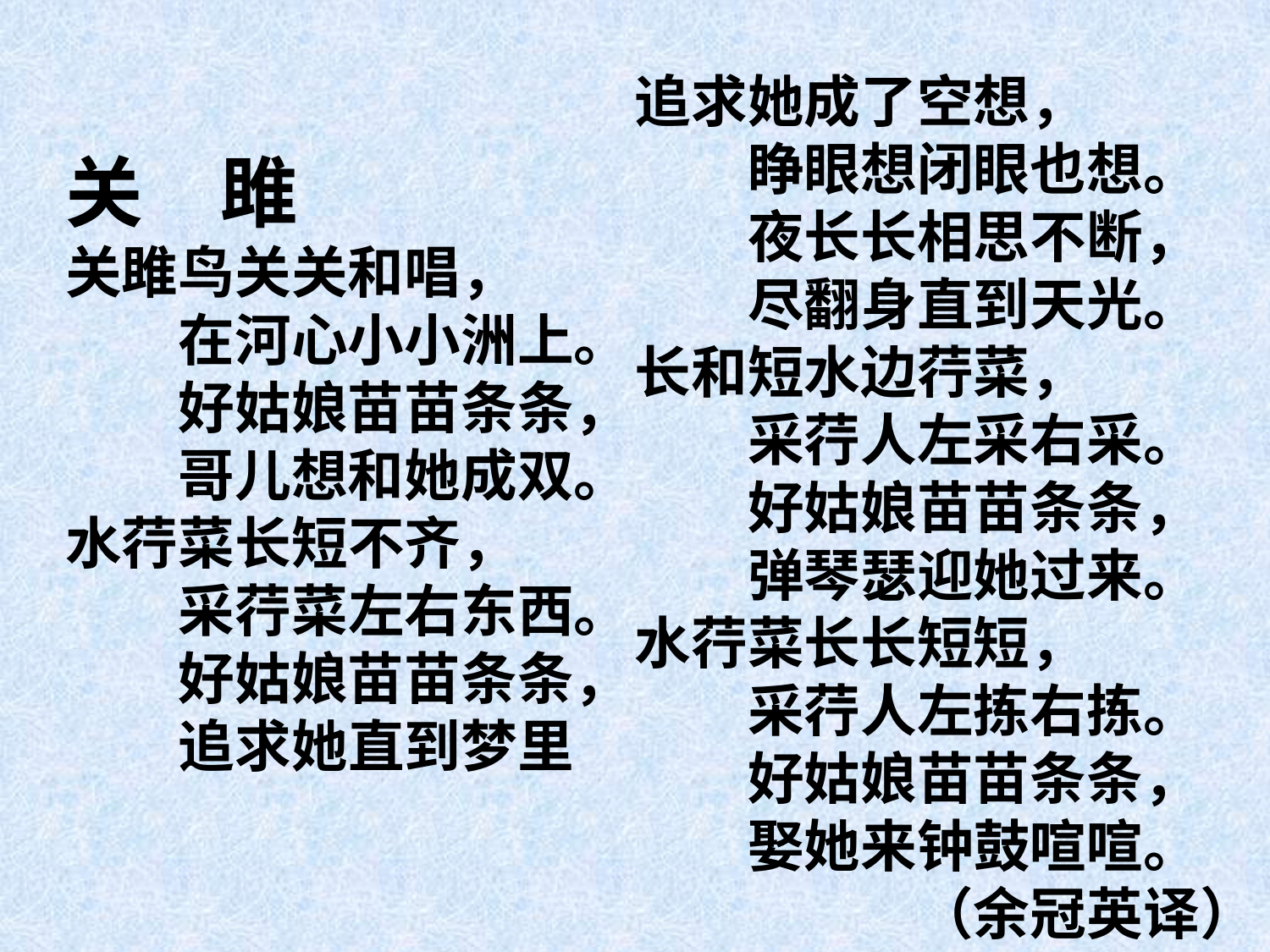

追求她成了空想，
　　睁眼想闭眼也想。
　　夜长长相思不断，
　　尽翻身直到天光。
长和短水边荇菜，
　　采荇人左采右采。
　　好姑娘苗苗条条，
　　弹琴瑟迎她过来。
水荇菜长长短短，
　　采荇人左拣右拣。
　　好姑娘苗苗条条，
　　娶她来钟鼓喧喧。
　　　　　（余冠英译）
关　雎
关雎鸟关关和唱，
　　在河心小小洲上。
　　好姑娘苗苗条条，
　　哥儿想和她成双。
水荇菜长短不齐，
　　采荇菜左右东西。
　　好姑娘苗苗条条，
　　追求她直到梦里